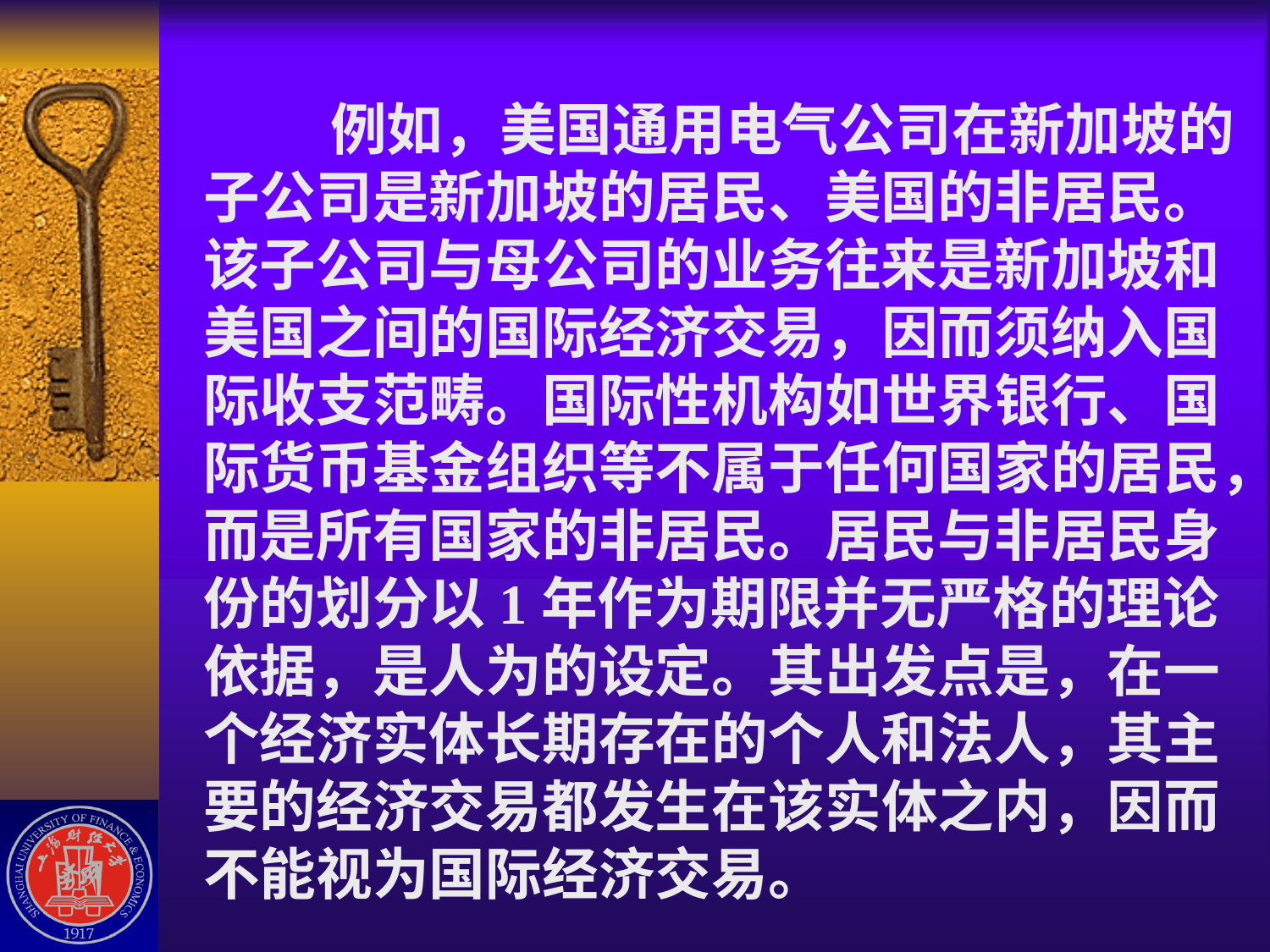

# 例如，美国通用电气公司在新加坡的子公司是新加坡的居民、美国的非居民。该子公司与母公司的业务往来是新加坡和美国之间的国际经济交易，因而须纳入国际收支范畴。国际性机构如世界银行、国际货币基金组织等不属于任何国家的居民，而是所有国家的非居民。居民与非居民身份的划分以1年作为期限并无严格的理论依据，是人为的设定。其出发点是，在一个经济实体长期存在的个人和法人，其主要的经济交易都发生在该实体之内，因而不能视为国际经济交易。